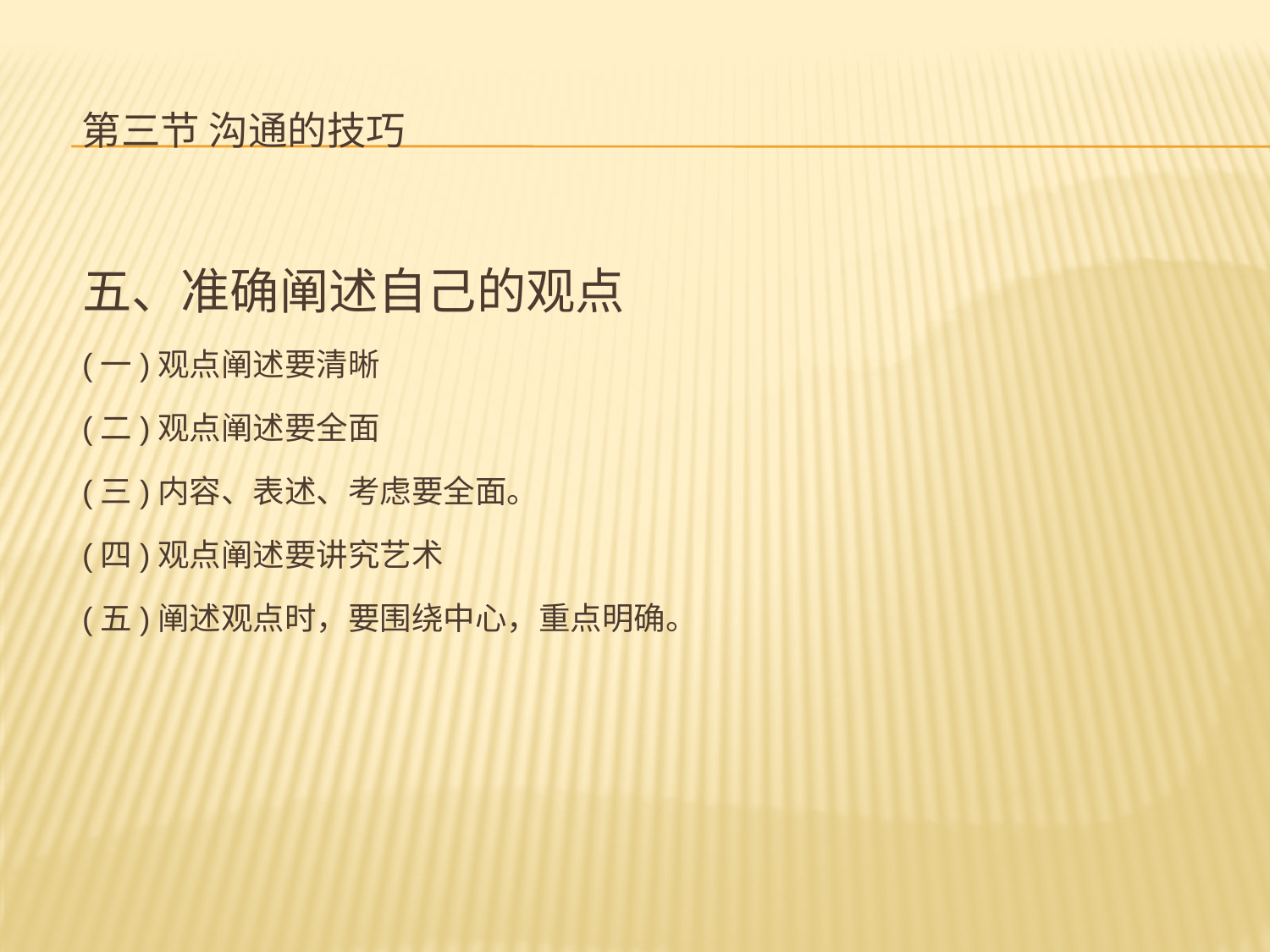

# 第三节 沟通的技巧
五、准确阐述自己的观点
(一)观点阐述要清晰
(二)观点阐述要全面
(三)内容、表述、考虑要全面。
(四)观点阐述要讲究艺术
(五)阐述观点时，要围绕中心，重点明确。